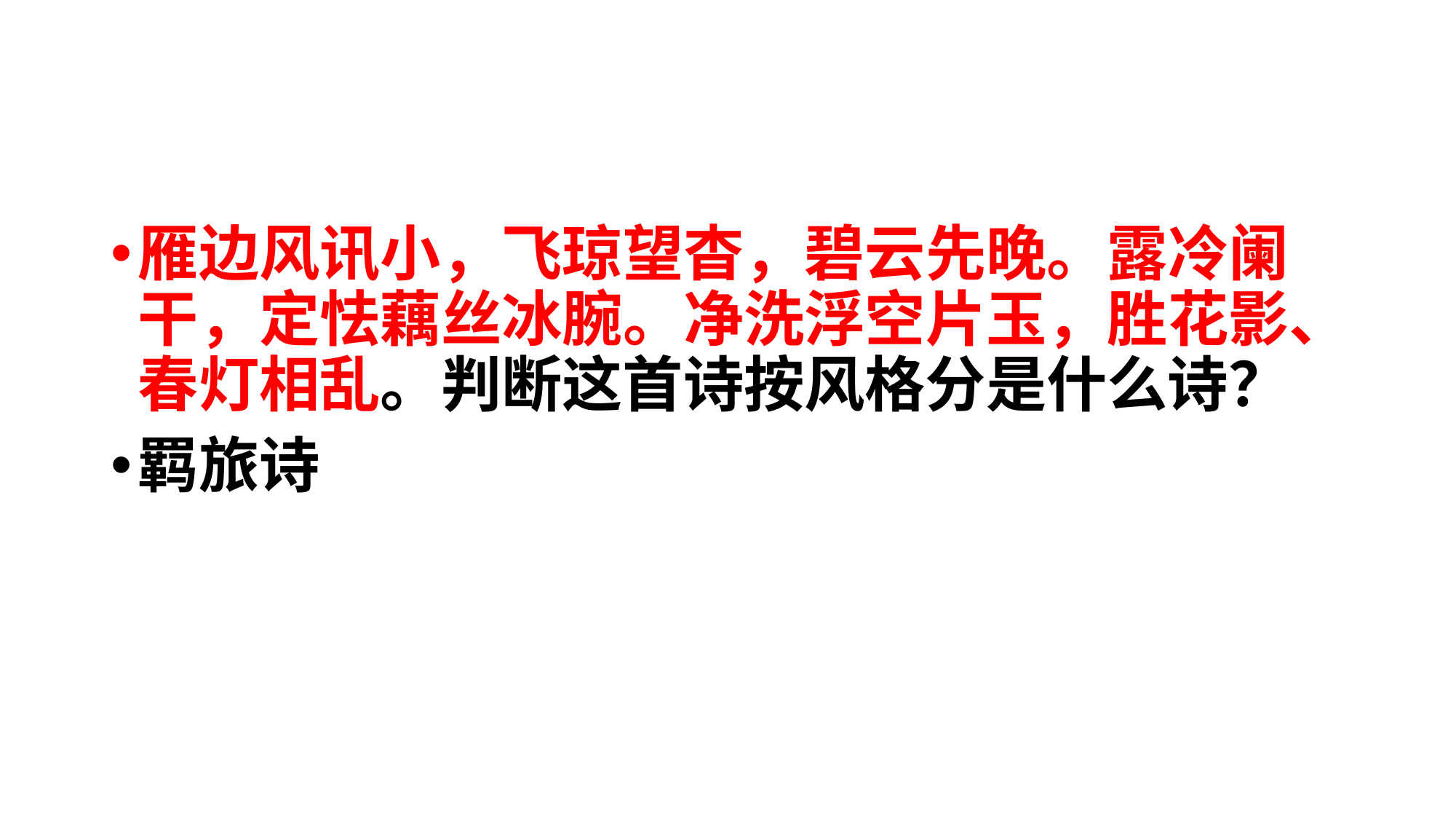

#
雁边风讯小，飞琼望杳，碧云先晚。露冷阑干，定怯藕丝冰腕。净洗浮空片玉，胜花影、春灯相乱。判断这首诗按风格分是什么诗？
羁旅诗